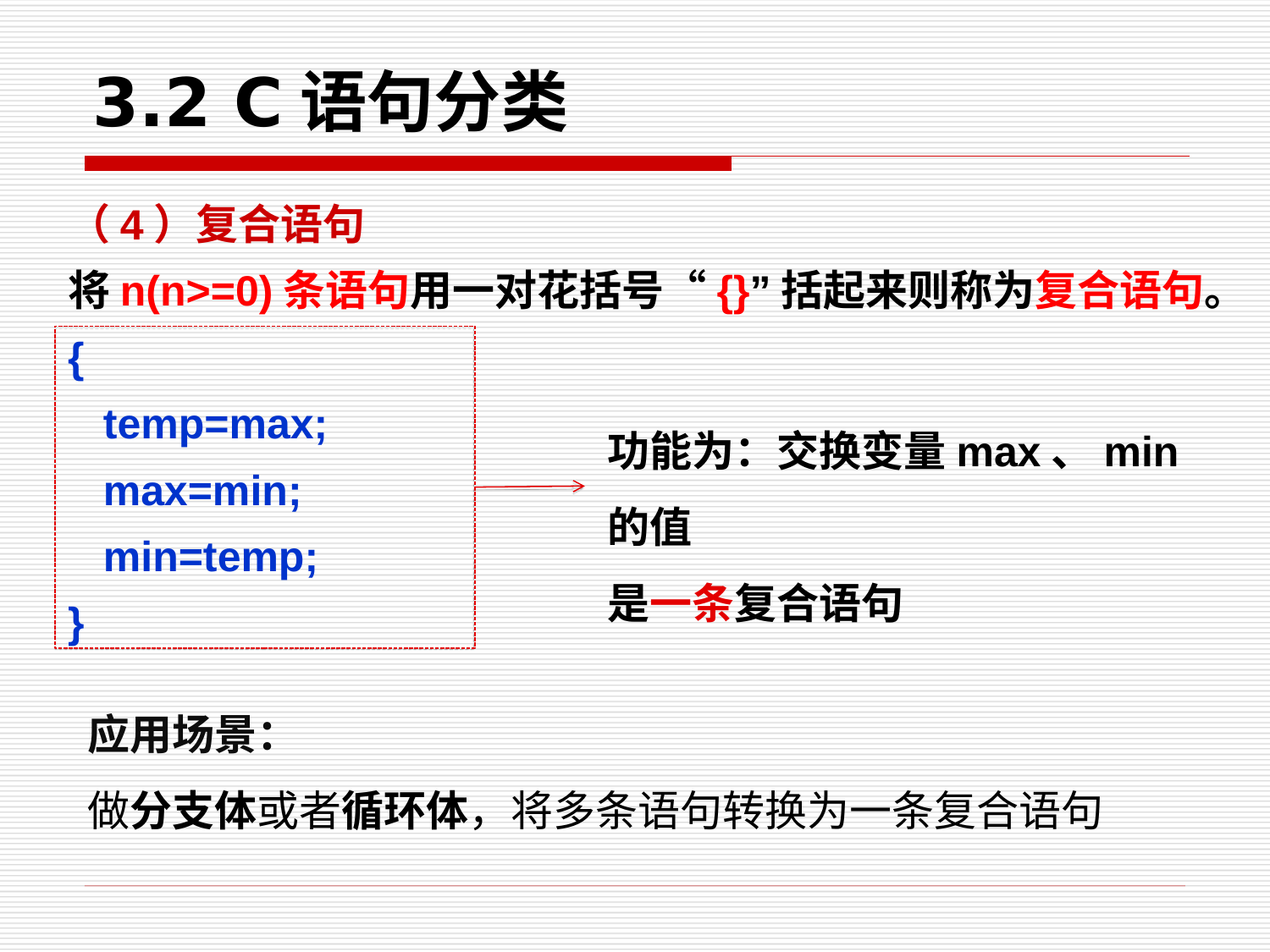

# 3.2 C语句分类
（4）复合语句
将n(n>=0)条语句用一对花括号“{}”括起来则称为复合语句。
{
   temp=max;
   max=min;
   min=temp;
}

功能为：交换变量max、min的值
是一条复合语句
应用场景：
做分支体或者循环体，将多条语句转换为一条复合语句